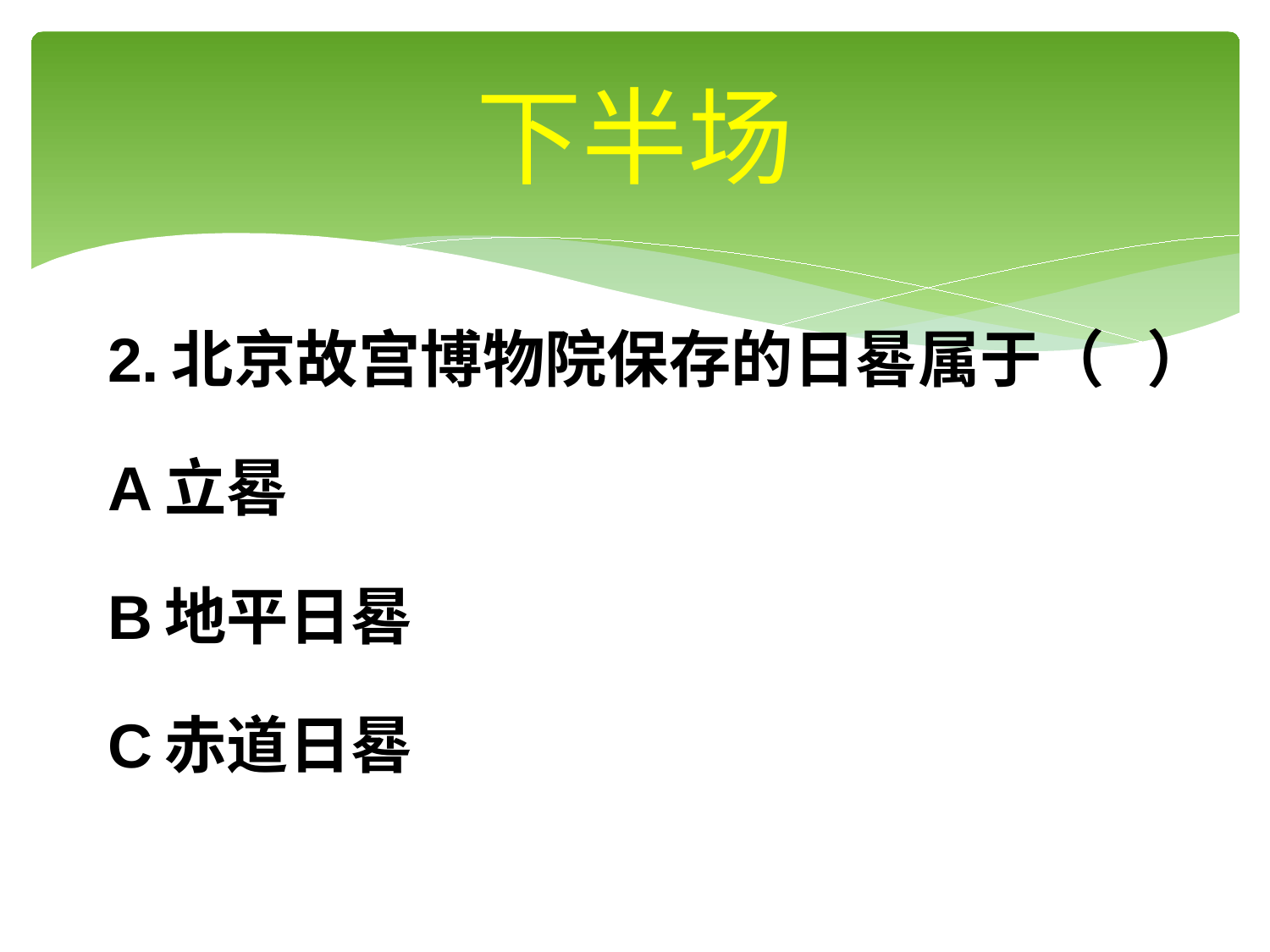

# 下半场
2.北京故宫博物院保存的日晷属于（   ）
A立晷
B地平日晷
C赤道日晷